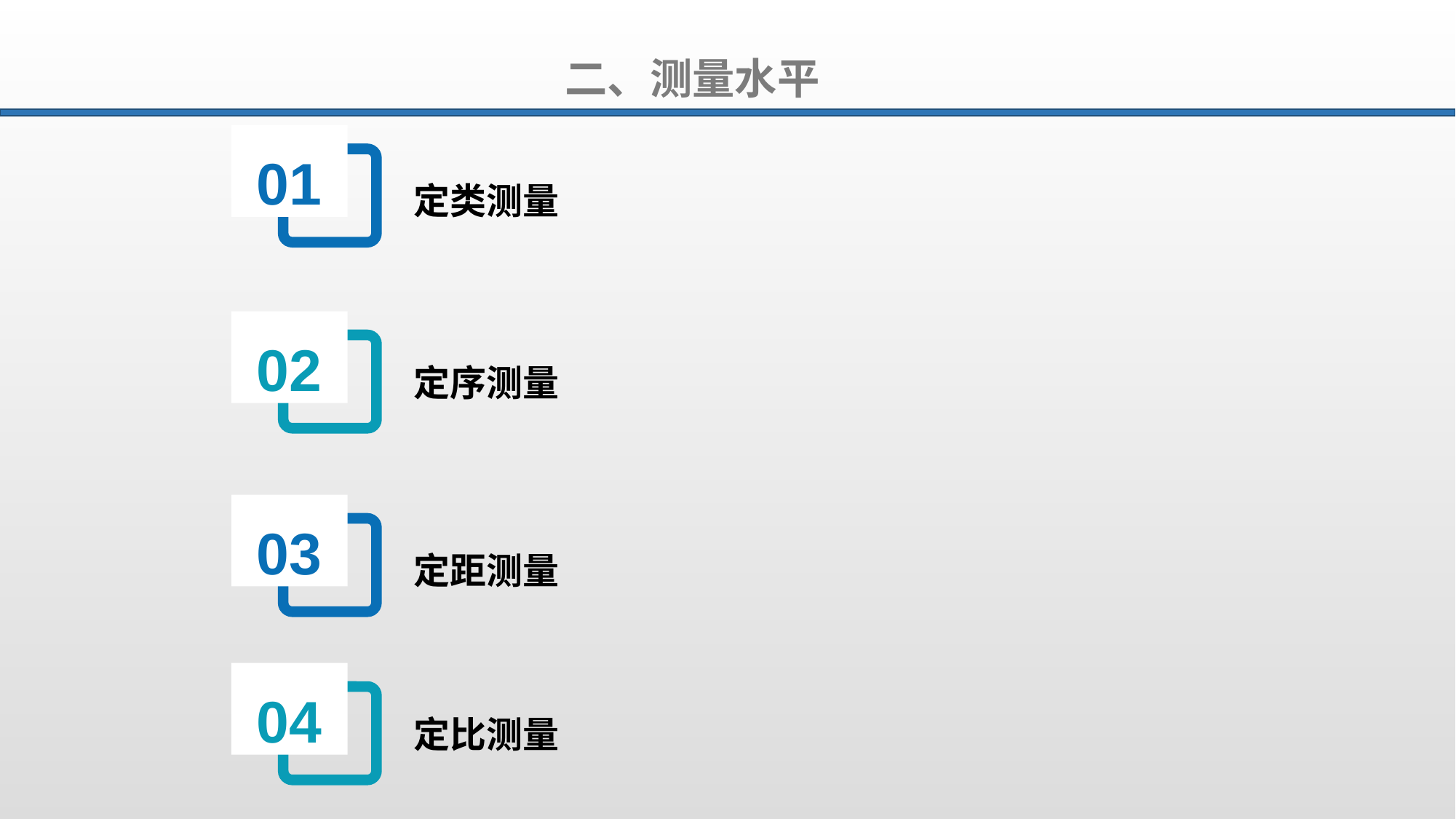

二、测量水平

01

定类测量
02

定序测量
03

定距测量
04

定比测量